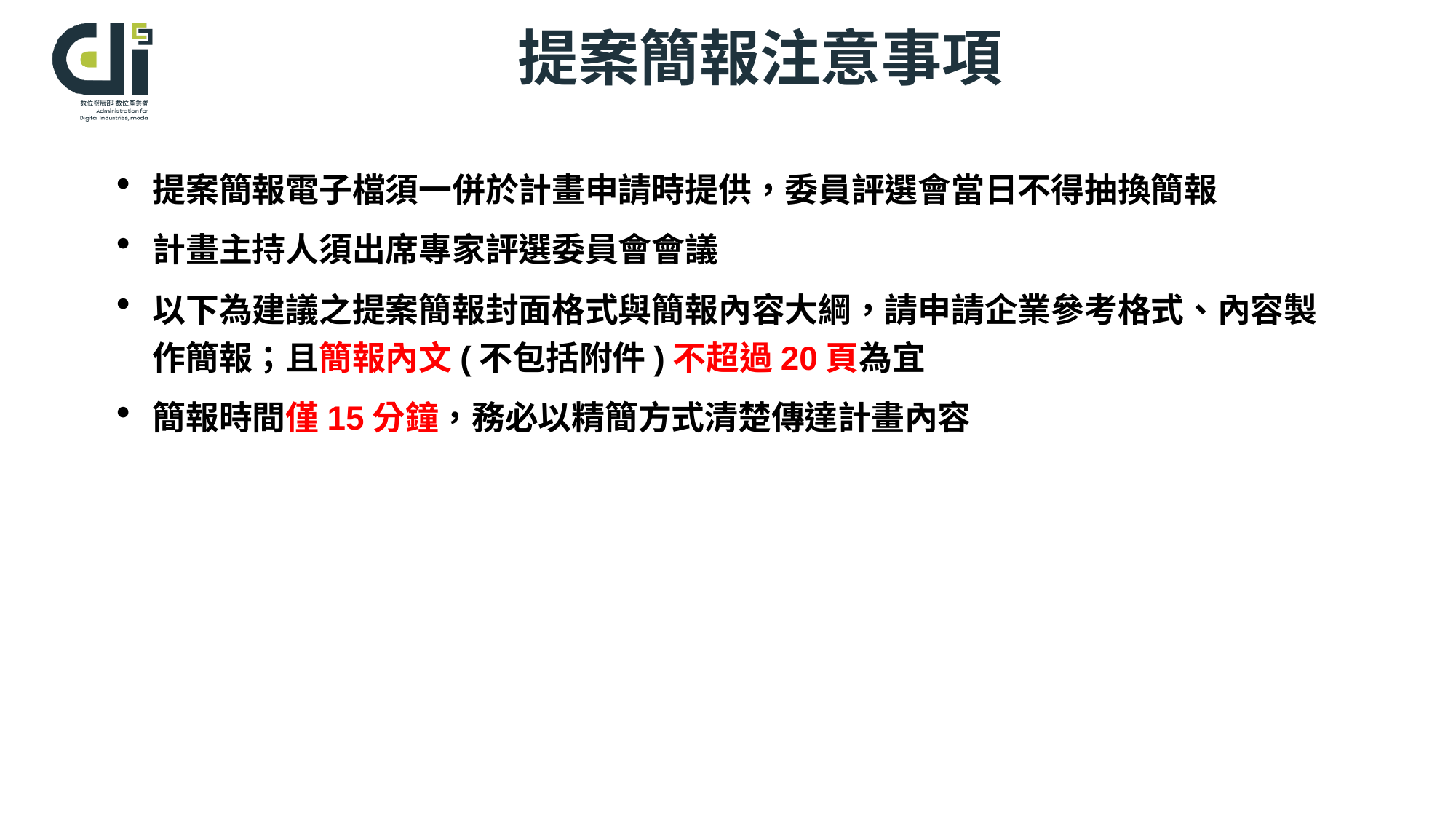

# 提案簡報注意事項
提案簡報電子檔須一併於計畫申請時提供，委員評選會當日不得抽換簡報
計畫主持人須出席專家評選委員會會議
以下為建議之提案簡報封面格式與簡報內容大綱，請申請企業參考格式、內容製作簡報；且簡報內文(不包括附件)不超過20頁為宜
簡報時間僅15分鐘，務必以精簡方式清楚傳達計畫內容